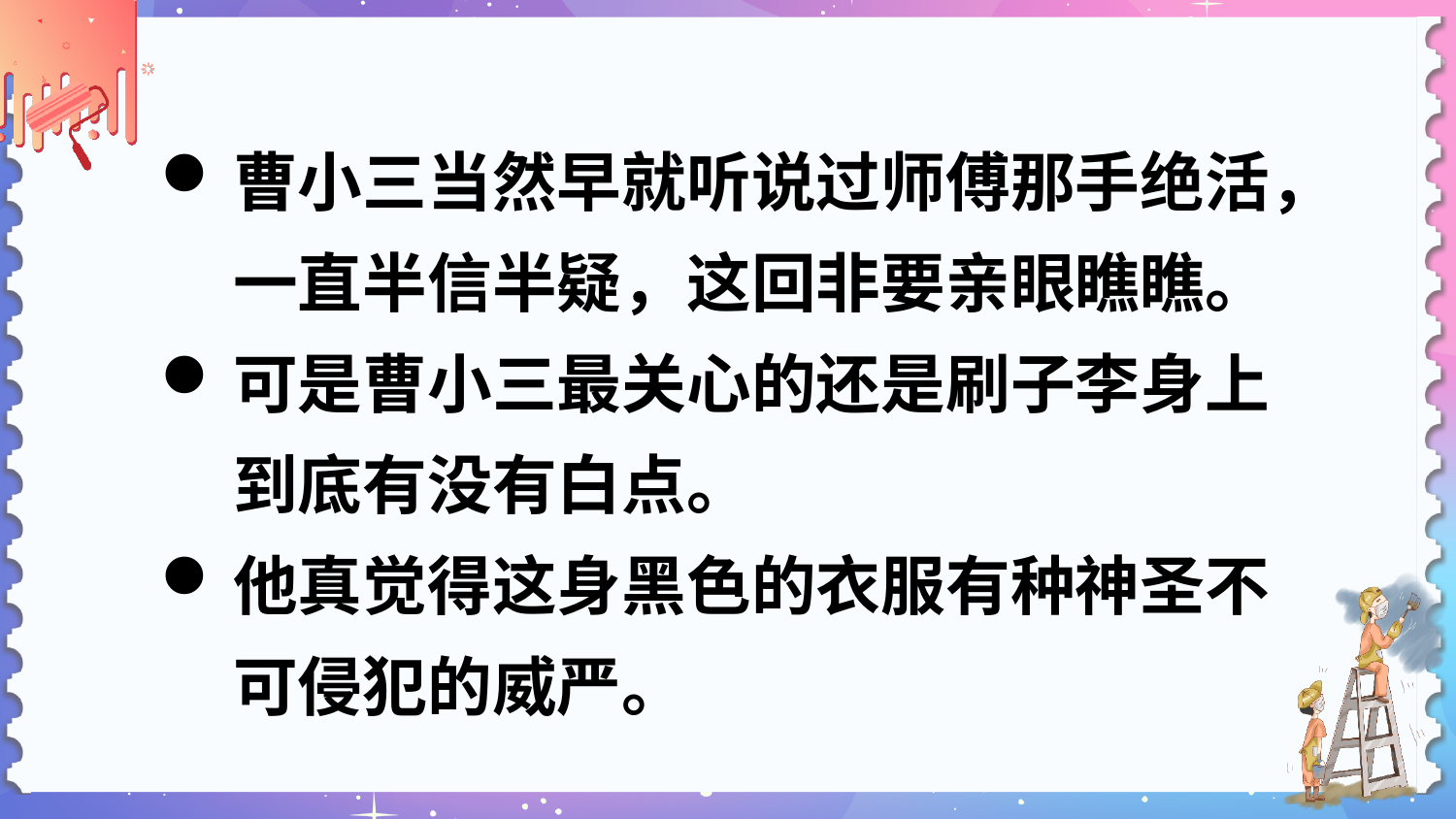

曹小三当然早就听说过师傅那手绝活，一直半信半疑，这回非要亲眼瞧瞧。
可是曹小三最关心的还是刷子李身上到底有没有白点。
他真觉得这身黑色的衣服有种神圣不可侵犯的威严。